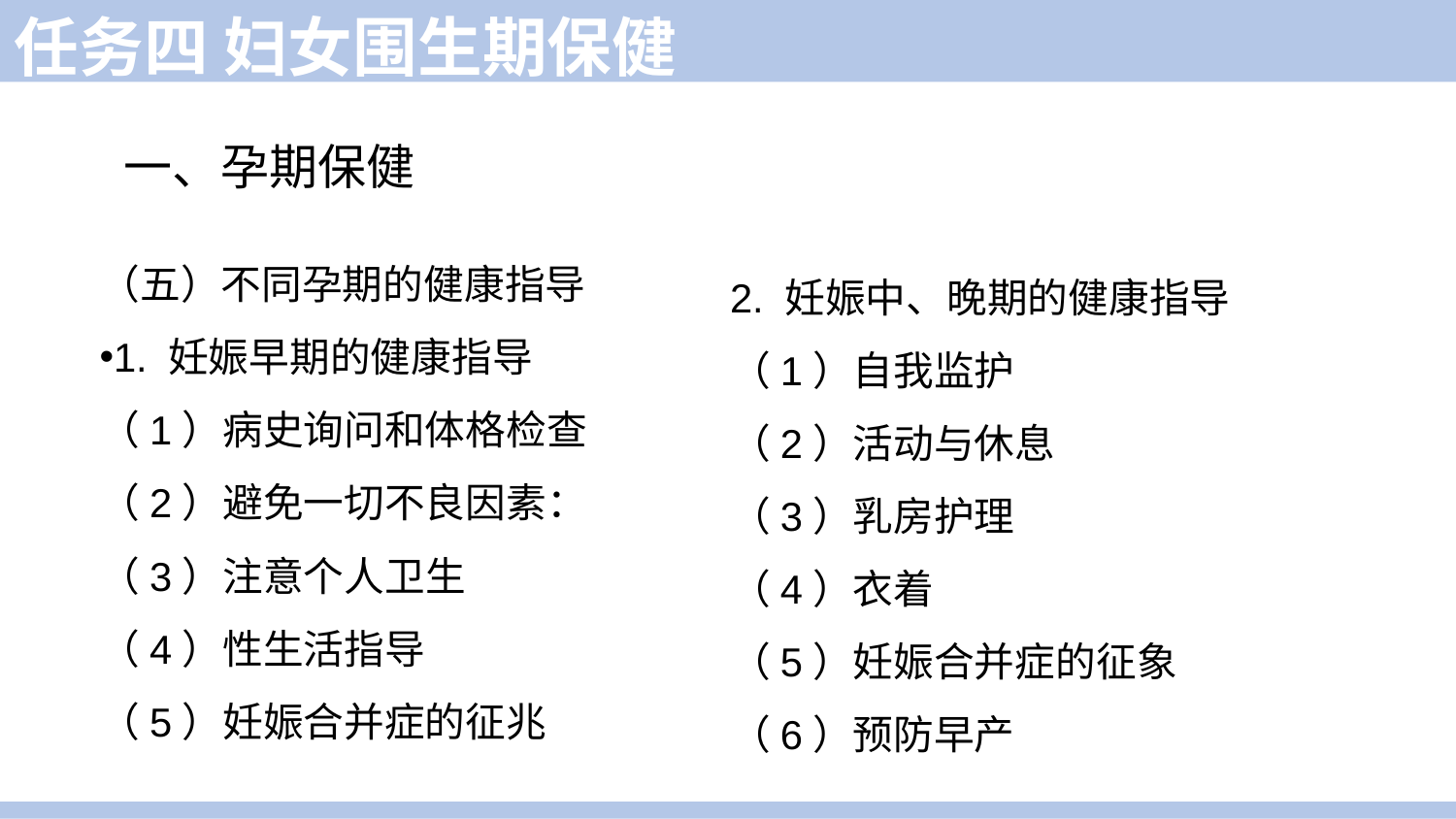

任务四 妇女围生期保健
一、孕期保健
（五）不同孕期的健康指导
1. 妊娠早期的健康指导
（1）病史询问和体格检查
（2）避免一切不良因素：
（3）注意个人卫生
（4）性生活指导
（5）妊娠合并症的征兆
2. 妊娠中、晚期的健康指导
（1）自我监护
（2）活动与休息
（3）乳房护理
（4）衣着
（5）妊娠合并症的征象
（6）预防早产